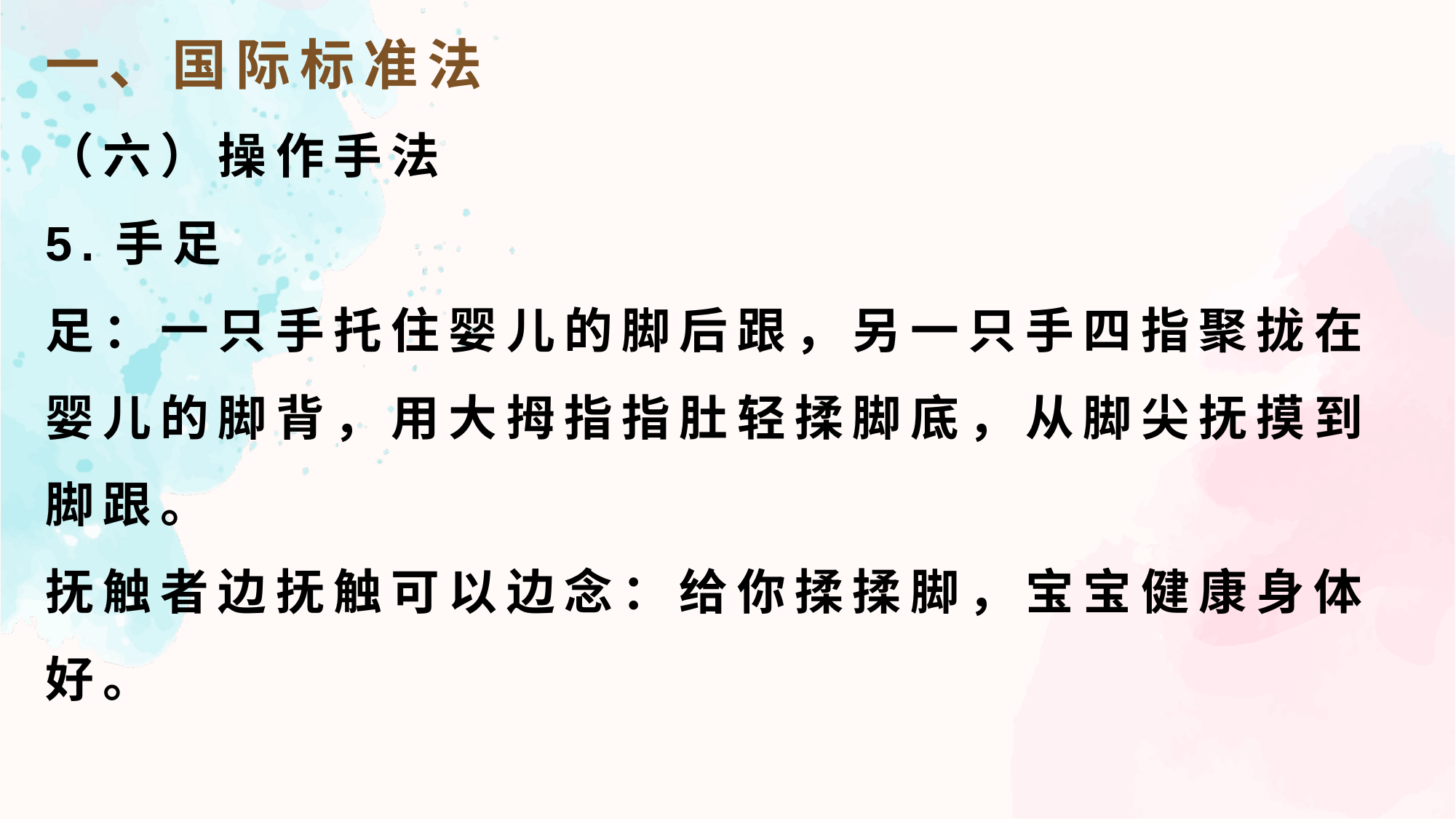

一、国际标准法
（六）操作手法
5.手足
足：一只手托住婴儿的脚后跟，另一只手四指聚拢在婴儿的脚背，用大拇指指肚轻揉脚底，从脚尖抚摸到脚跟。
抚触者边抚触可以边念：给你揉揉脚，宝宝健康身体好。